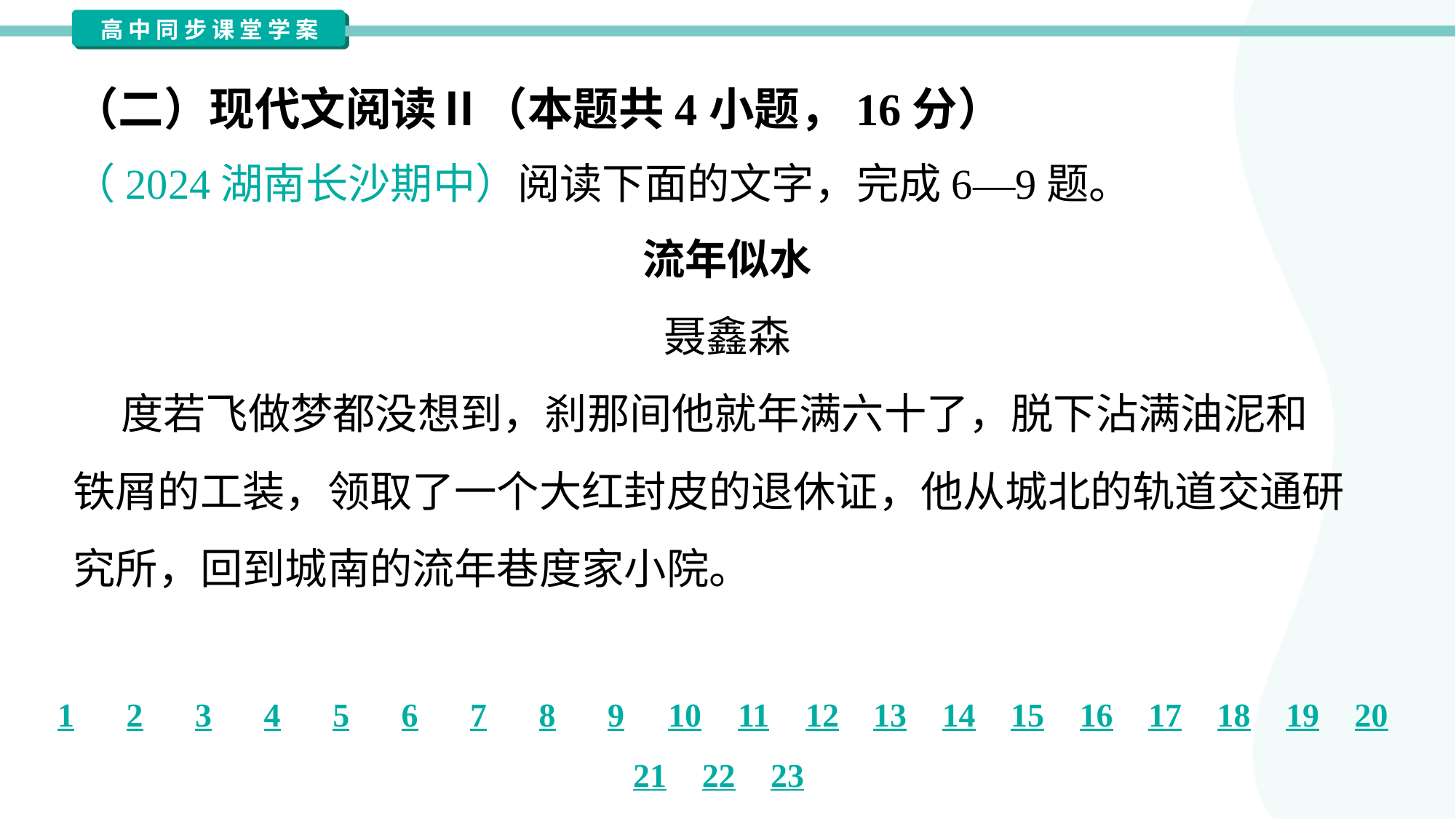

（二）现代文阅读Ⅱ（本题共4小题，16分）
（2024湖南长沙期中）阅读下面的文字，完成6—9题。
流年似水
聂鑫森
    度若飞做梦都没想到，刹那间他就年满六十了，脱下沾满油泥和
铁屑的工装，领取了一个大红封皮的退休证，他从城北的轨道交通研
究所，回到城南的流年巷度家小院。